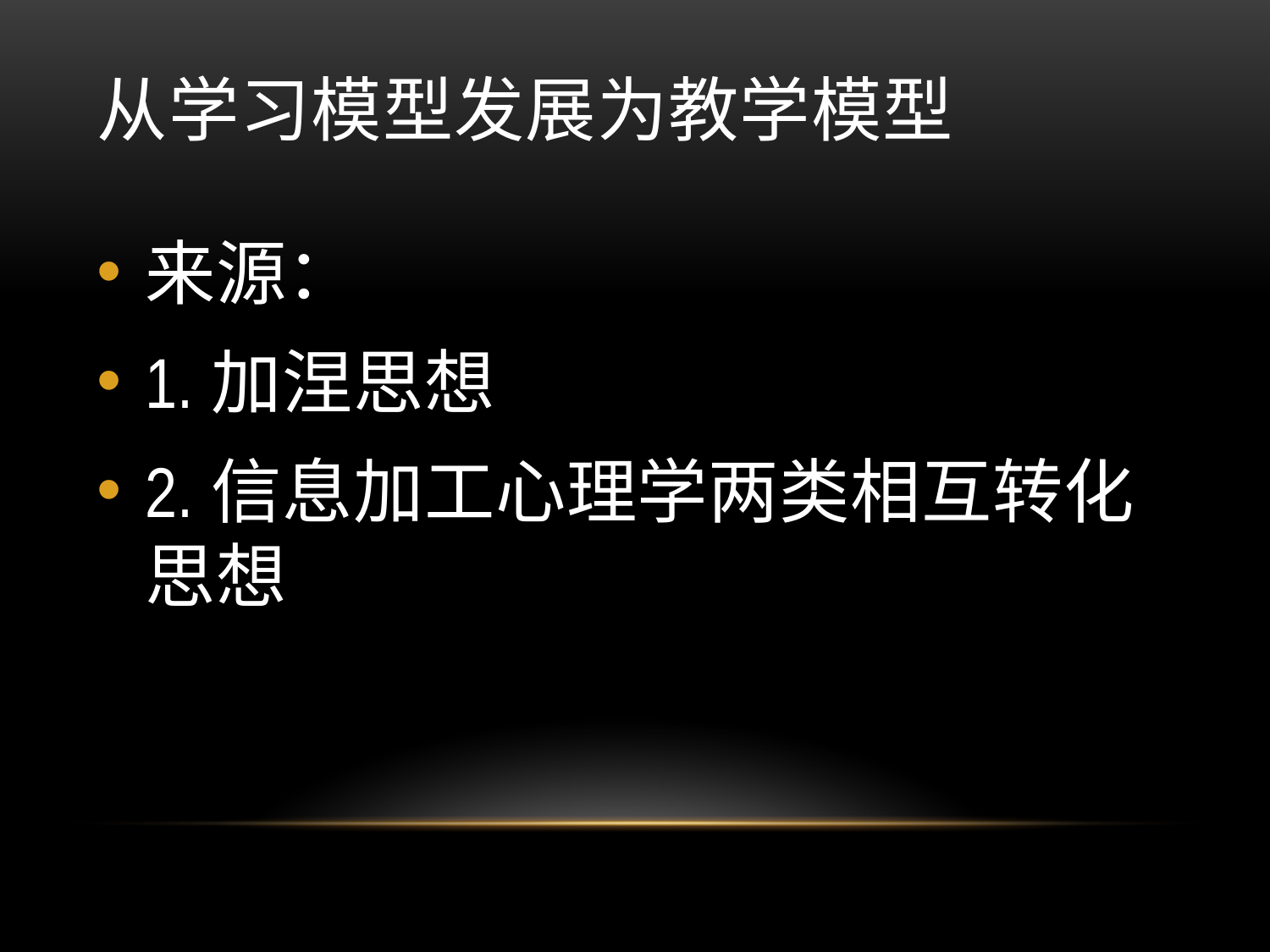

# 从学习模型发展为教学模型
来源：
1.加涅思想
2.信息加工心理学两类相互转化思想